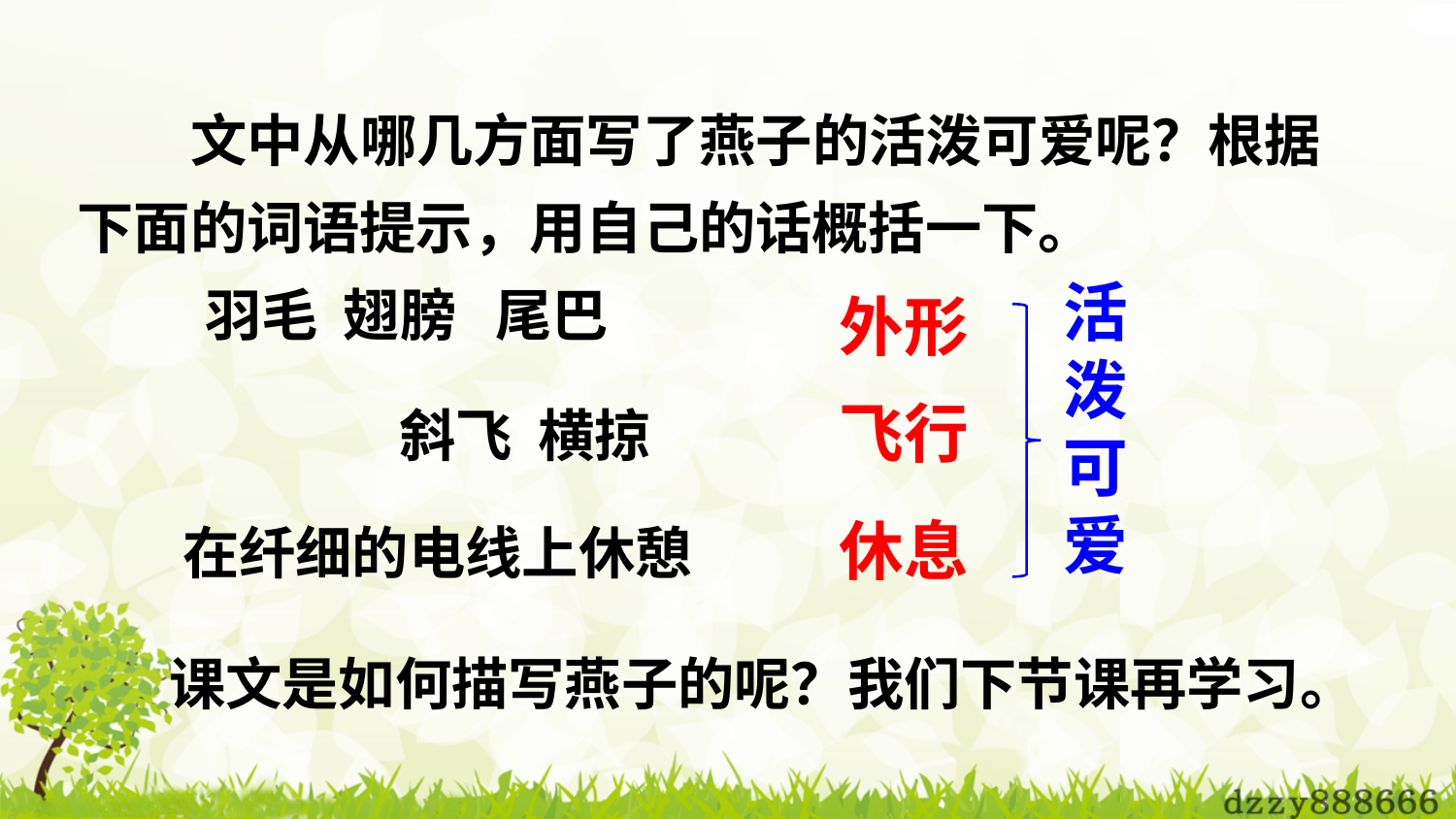

文中从哪几方面写了燕子的活泼可爱呢？根据下面的词语提示，用自己的话概括一下。
活泼可爱
羽毛  翅膀   尾巴
外形

飞行
斜飞  横掠
休息
在纤细的电线上休憩
课文是如何描写燕子的呢？我们下节课再学习。